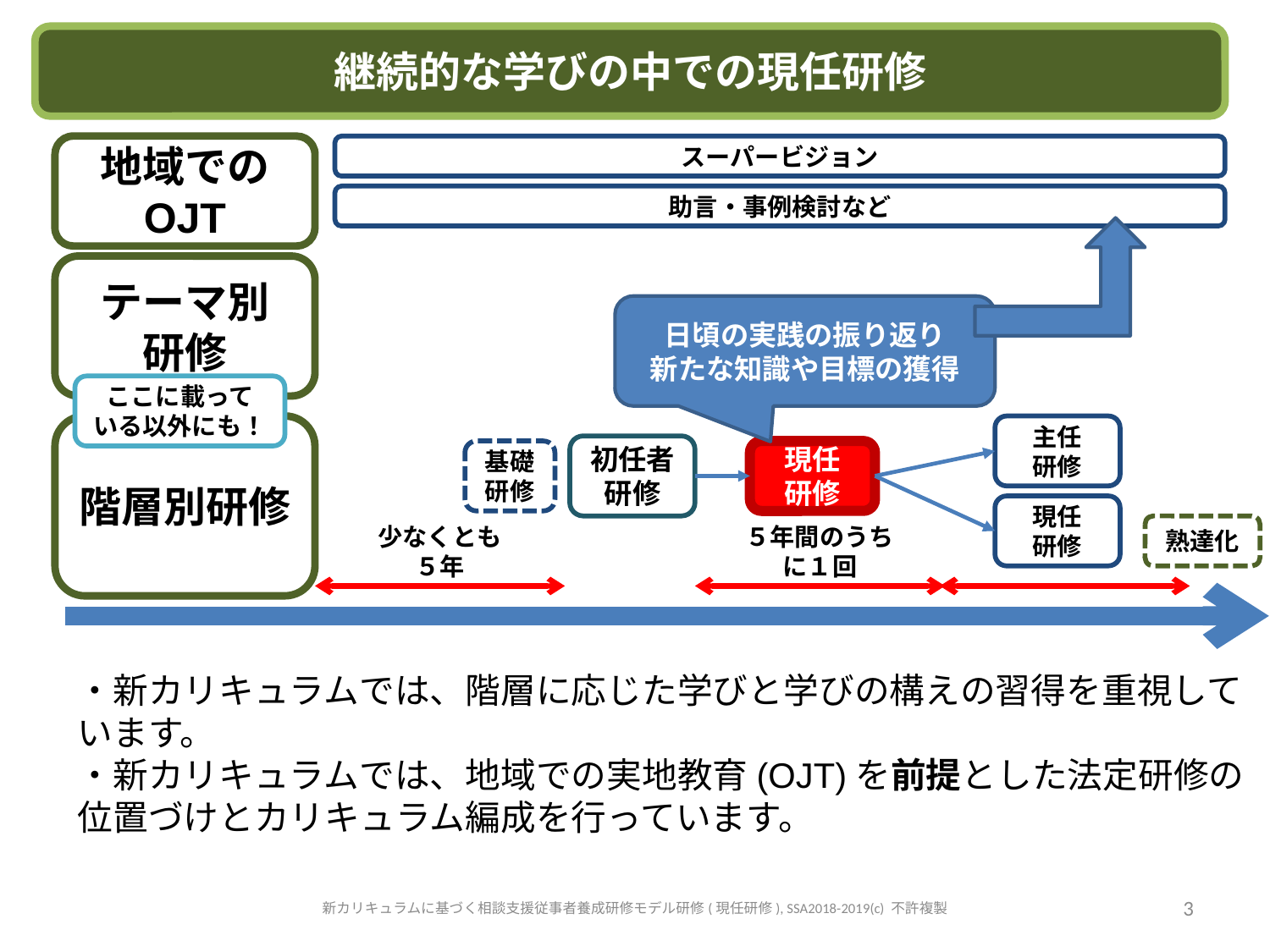

継続的な学びの中での現任研修
地域での
OJT
スーパービジョン
助言・事例検討など

テーマ別
研修
日頃の実践の振り返り
新たな知識や目標の獲得
ここに載って
いる以外にも！
階層別研修
主任
研修
初任者研修
基礎
研修
現任
研修
現任
研修
少なくとも
５年
５年間のうち
に１回
熟達化
・新カリキュラムでは、階層に応じた学びと学びの構えの習得を重視しています。
・新カリキュラムでは、地域での実地教育(OJT)を前提とした法定研修の位置づけとカリキュラム編成を行っています。
新カリキュラムに基づく相談支援従事者養成研修モデル研修(現任研修), SSA2018-2019(c) 不許複製
3